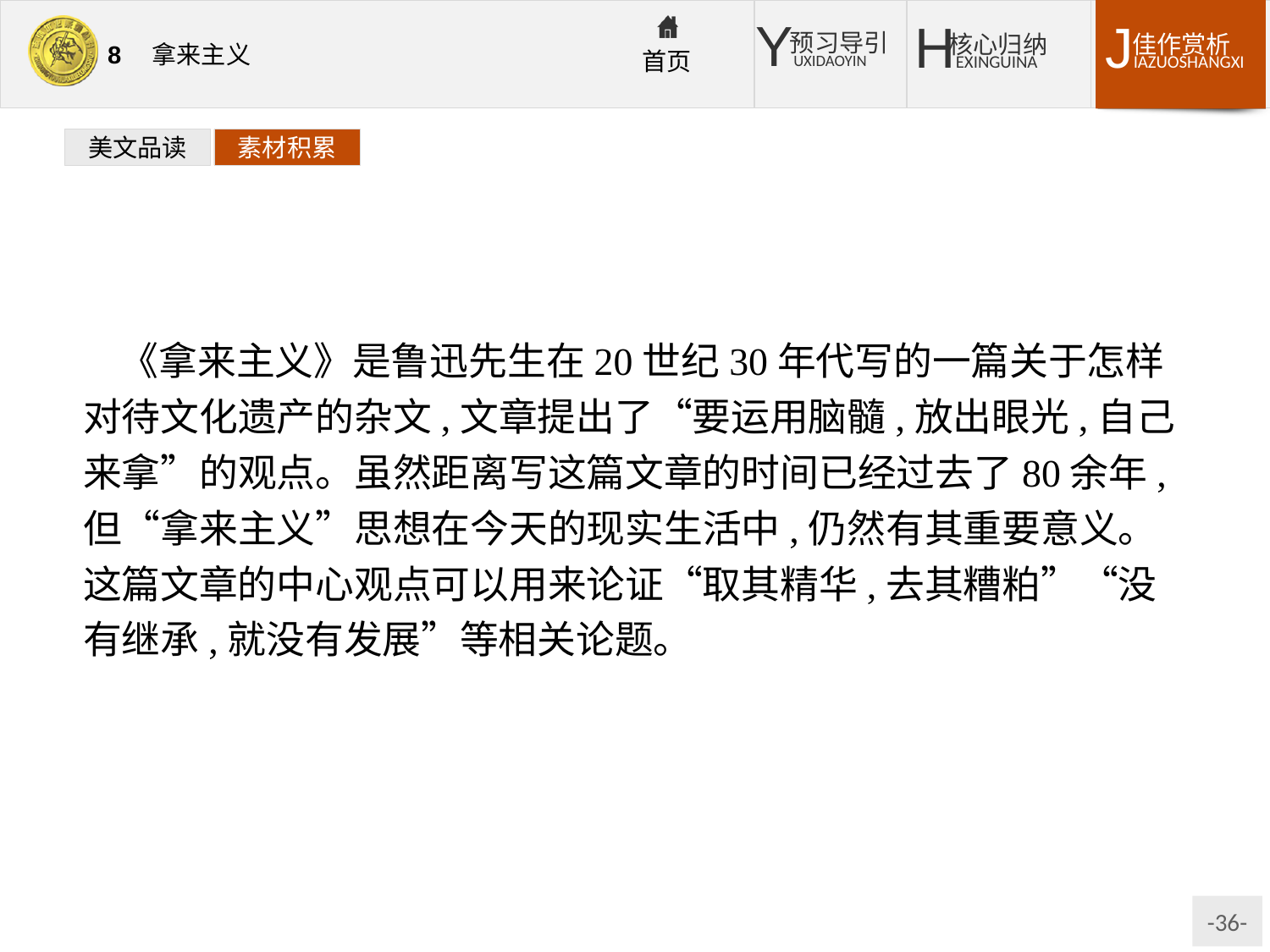

美文品读
素材积累
《拿来主义》是鲁迅先生在20世纪30年代写的一篇关于怎样对待文化遗产的杂文,文章提出了“要运用脑髓,放出眼光,自己来拿”的观点。虽然距离写这篇文章的时间已经过去了80余年,但“拿来主义”思想在今天的现实生活中,仍然有其重要意义。这篇文章的中心观点可以用来论证“取其精华,去其糟粕”“没有继承,就没有发展”等相关论题。